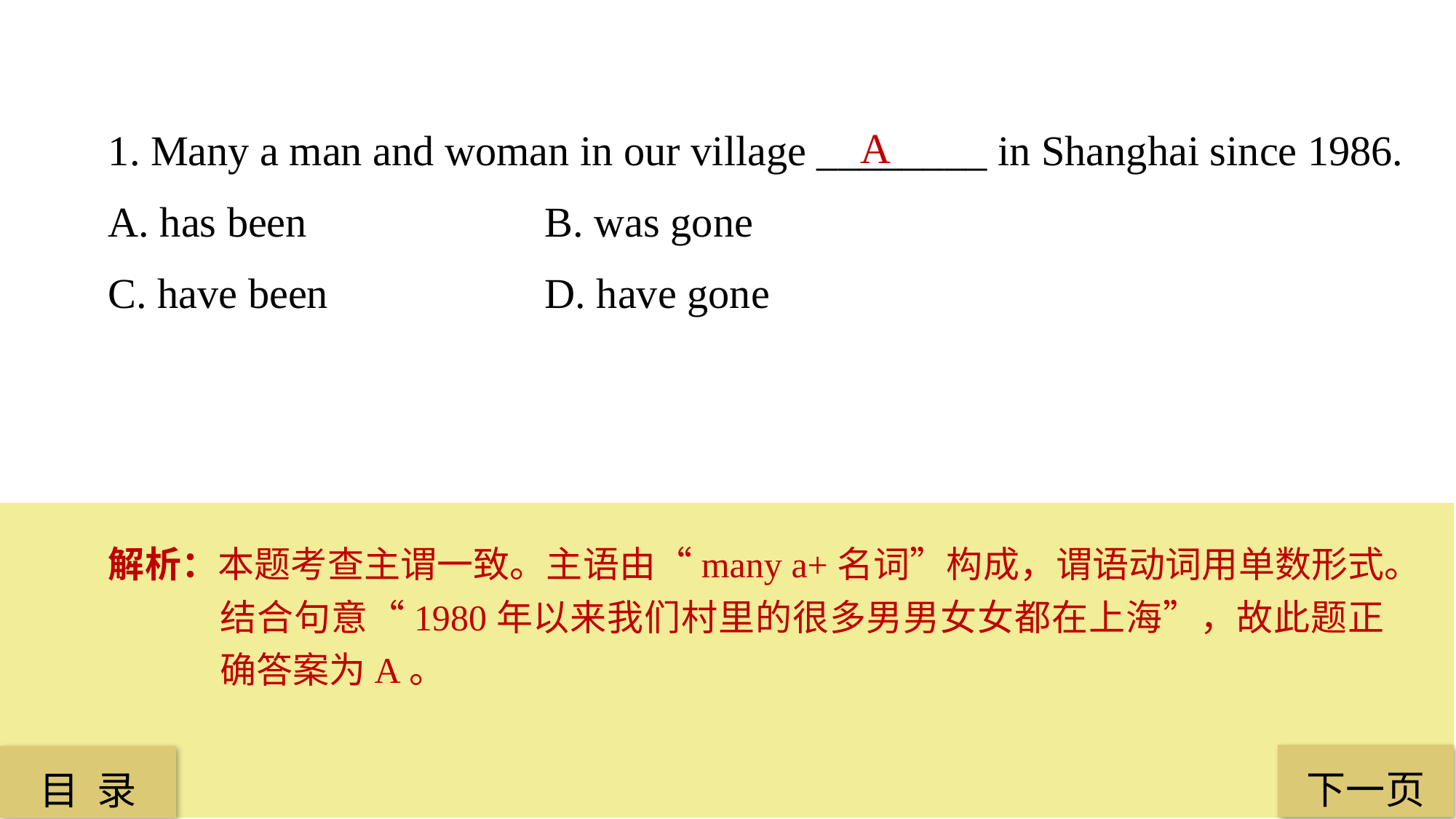

1. Many a man and woman in our village ________ in Shanghai since 1986.
A. has been 			B. was gone
C. have been 		D. have gone
A
解析：本题考查主谓一致。主语由“many a+名词”构成，谓语动词用单数形式。结合句意“1980年以来我们村里的很多男男女女都在上海”，故此题正确答案为A。